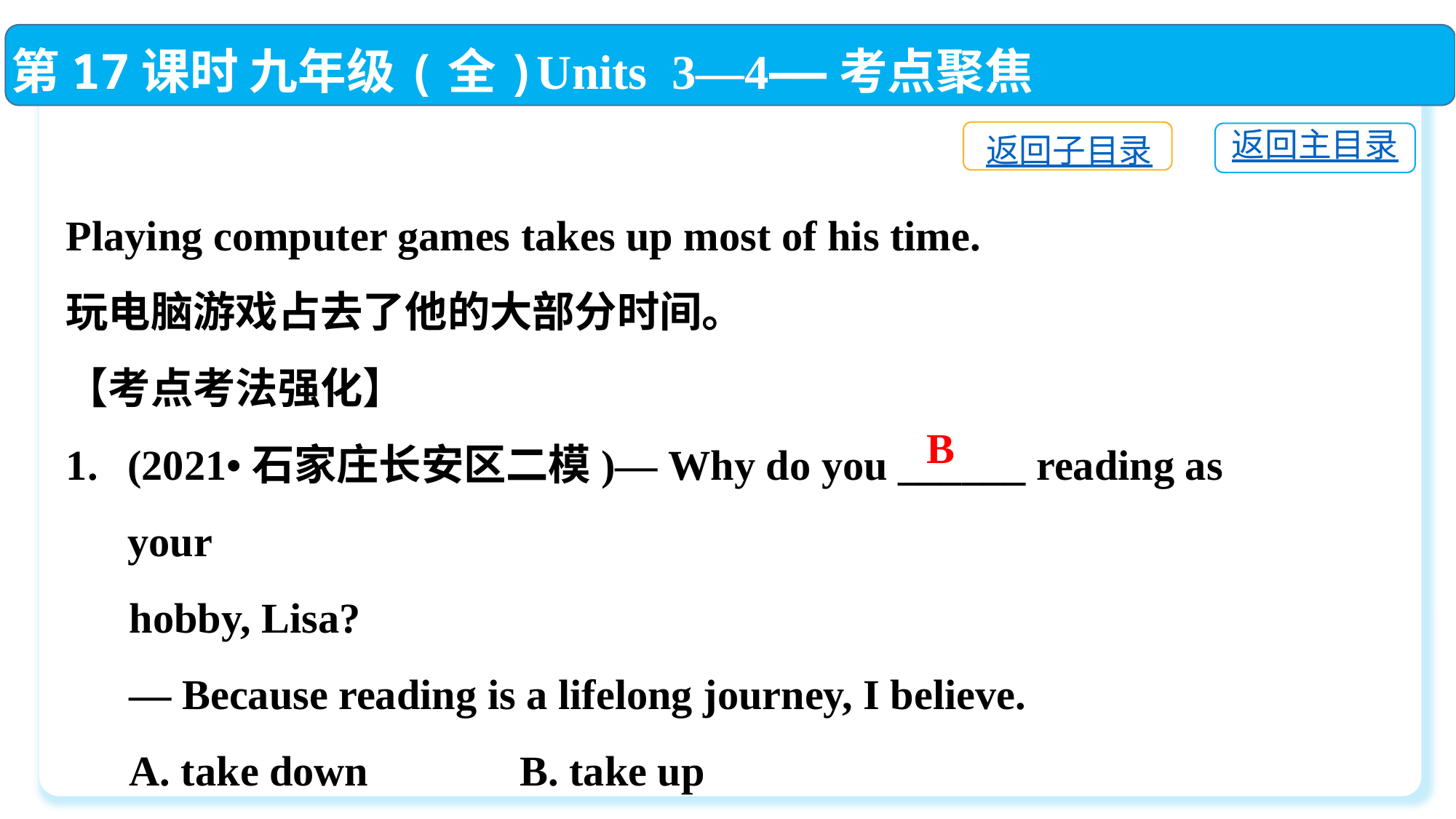

第17课时 九年级(全)Units  3—4——考点聚焦

返回子目录
返回主目录
Playing computer games takes up most of his time.
玩电脑游戏占去了他的大部分时间。
【考点考法强化】
(2021•石家庄长安区二模)— Why do you ______ reading as your
      hobby, Lisa?
      — Because reading is a lifelong journey, I believe.
      A. take down	            B. take up
      C. put up	            D. put down

 B